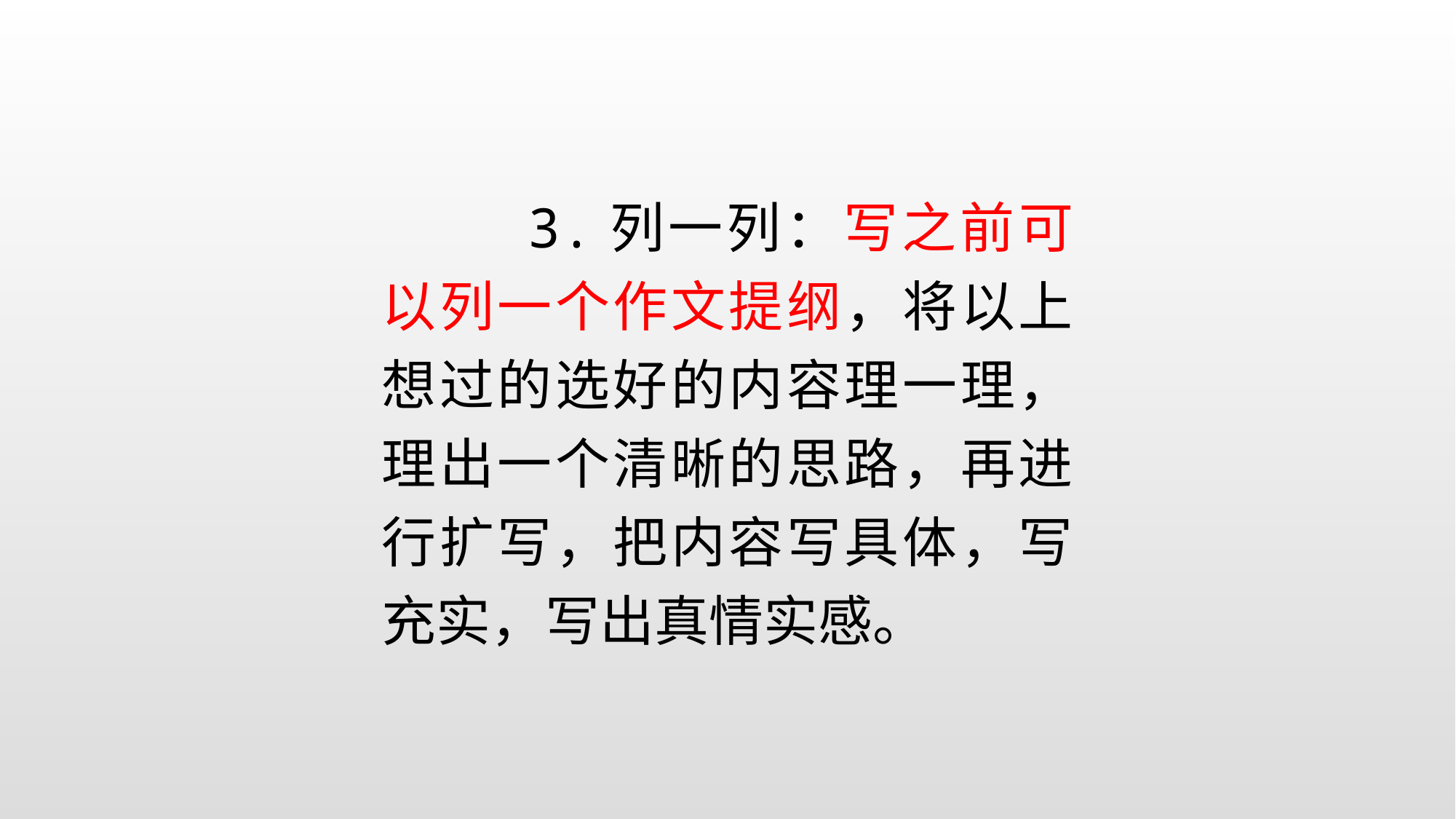

3.列一列：写之前可以列一个作文提纲，将以上想过的选好的内容理一理，理出一个清晰的思路，再进行扩写，把内容写具体，写充实，写出真情实感。